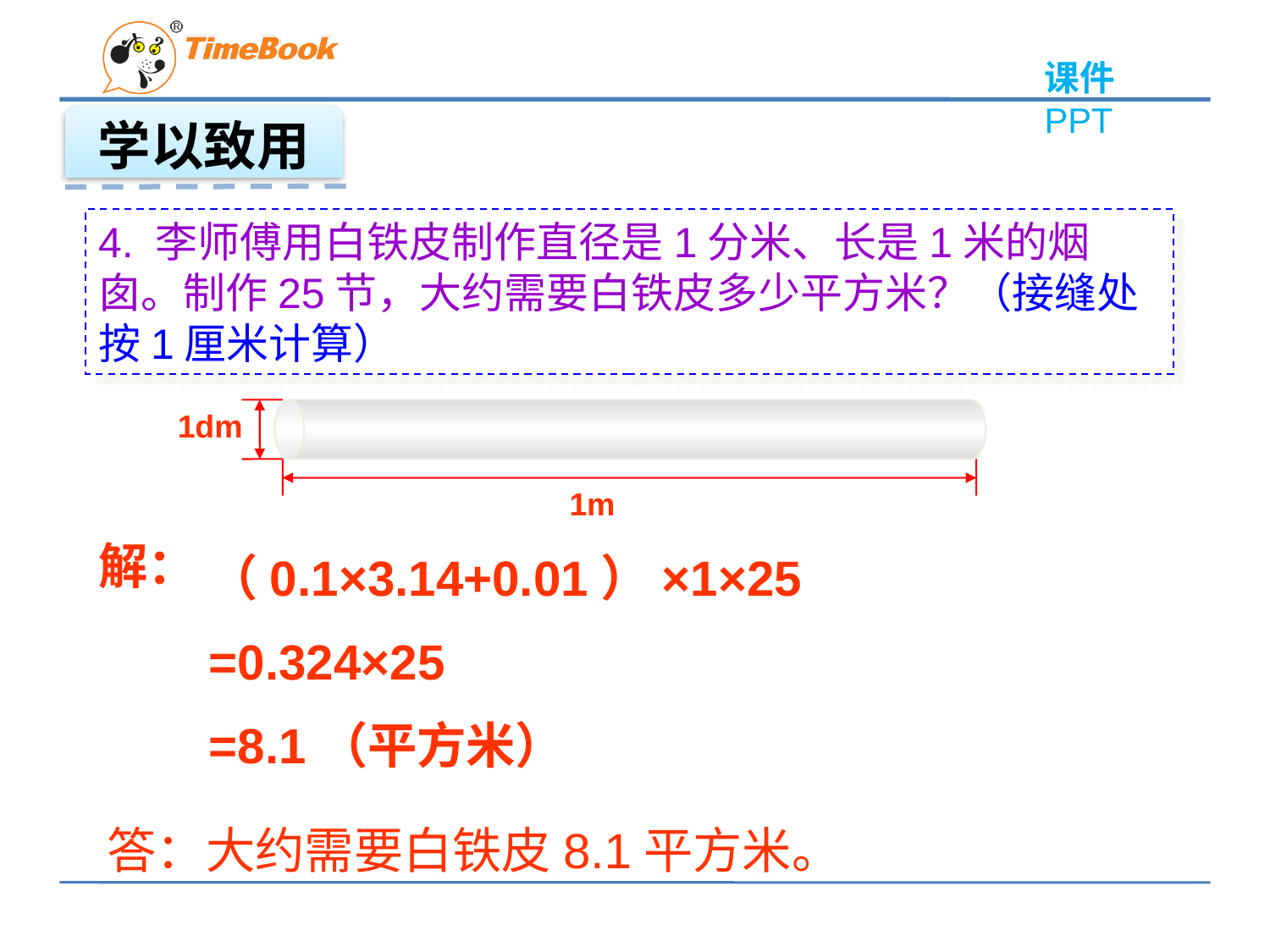

学以致用
4. 李师傅用白铁皮制作直径是1分米、长是1米的烟囱。制作25节，大约需要白铁皮多少平方米？（接缝处按1厘米计算）
1dm

1m
解：
（0.1×3.14+0.01）×1×25
=0.324×25
=8.1（平方米）
答：大约需要白铁皮8.1平方米。